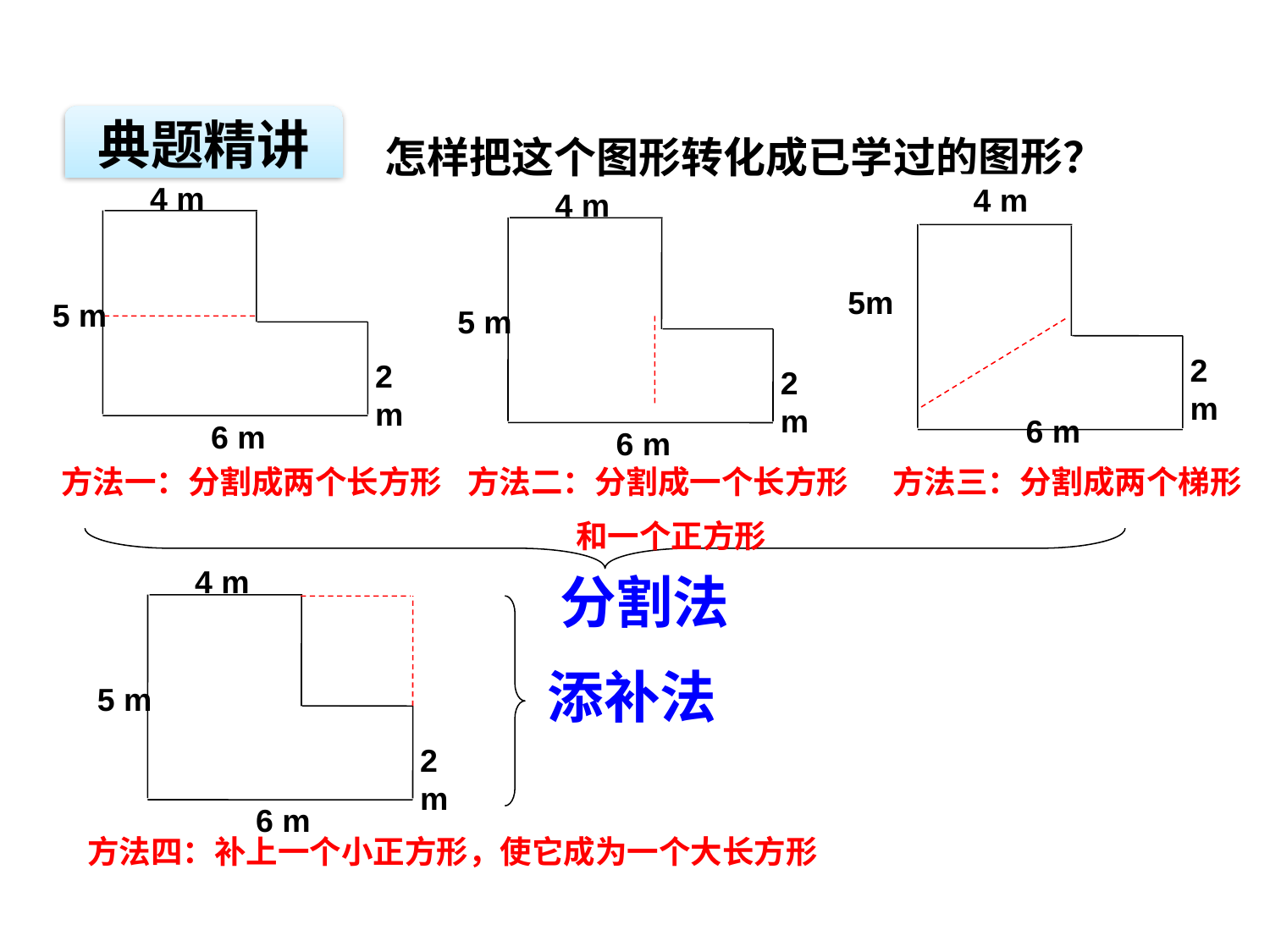

典题精讲
怎样把这个图形转化成已学过的图形？
4 m

5 m
2 m
6 m
4 m
4 m

5 m
2 m
6 m

5m

2 m
6 m
方法一：分割成两个长方形
方法二：分割成一个长方形
              和一个正方形
方法三：分割成两个梯形
4 m

5 m
2 m
6 m
分割法

添补法
方法四：补上一个小正方形，使它成为一个大长方形